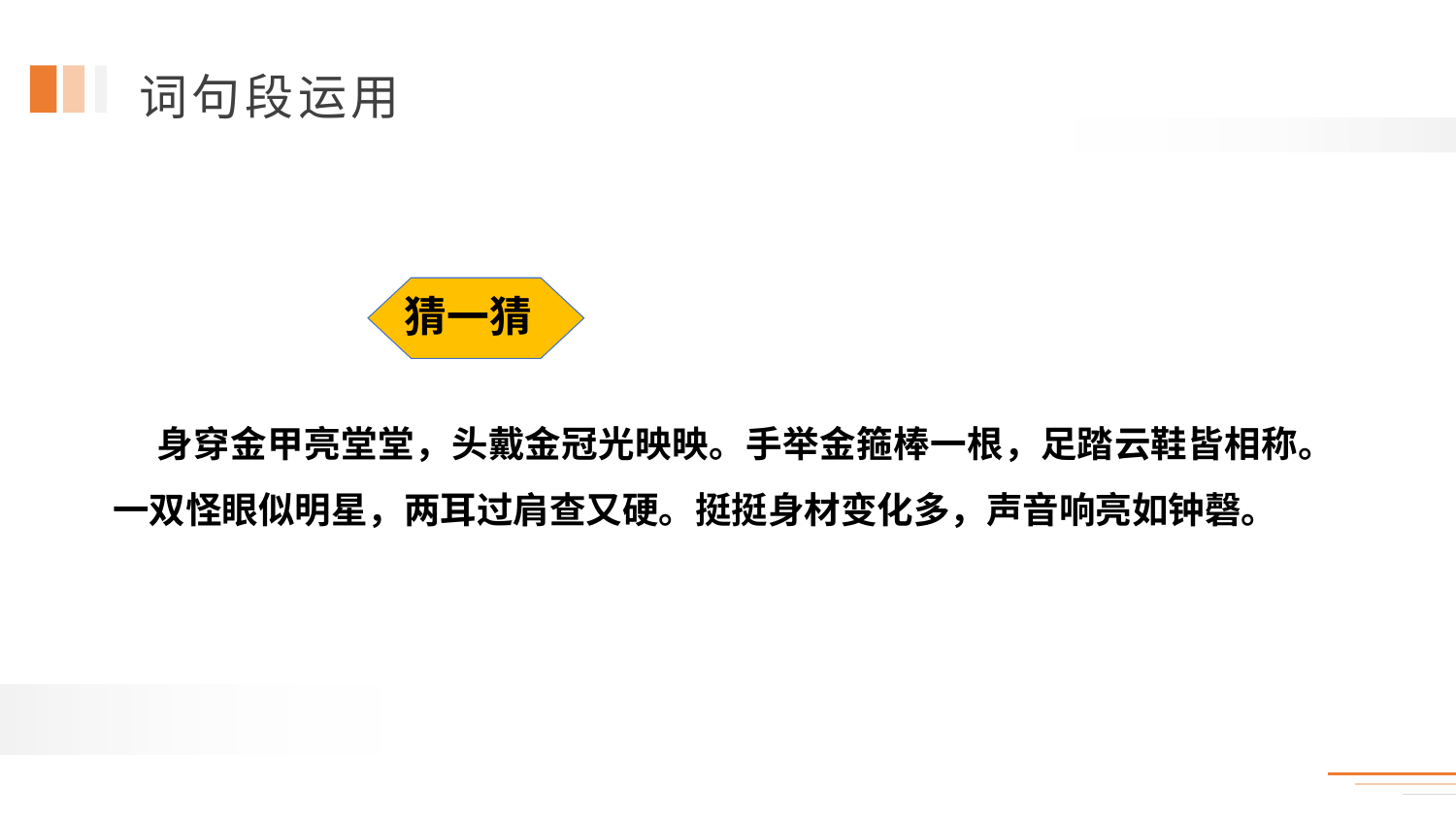

猜一猜
    身穿金甲亮堂堂，头戴金冠光映映。手举金箍棒一根，足踏云鞋皆相称。一双怪眼似明星，两耳过肩查又硬。挺挺身材变化多，声音响亮如钟磬。